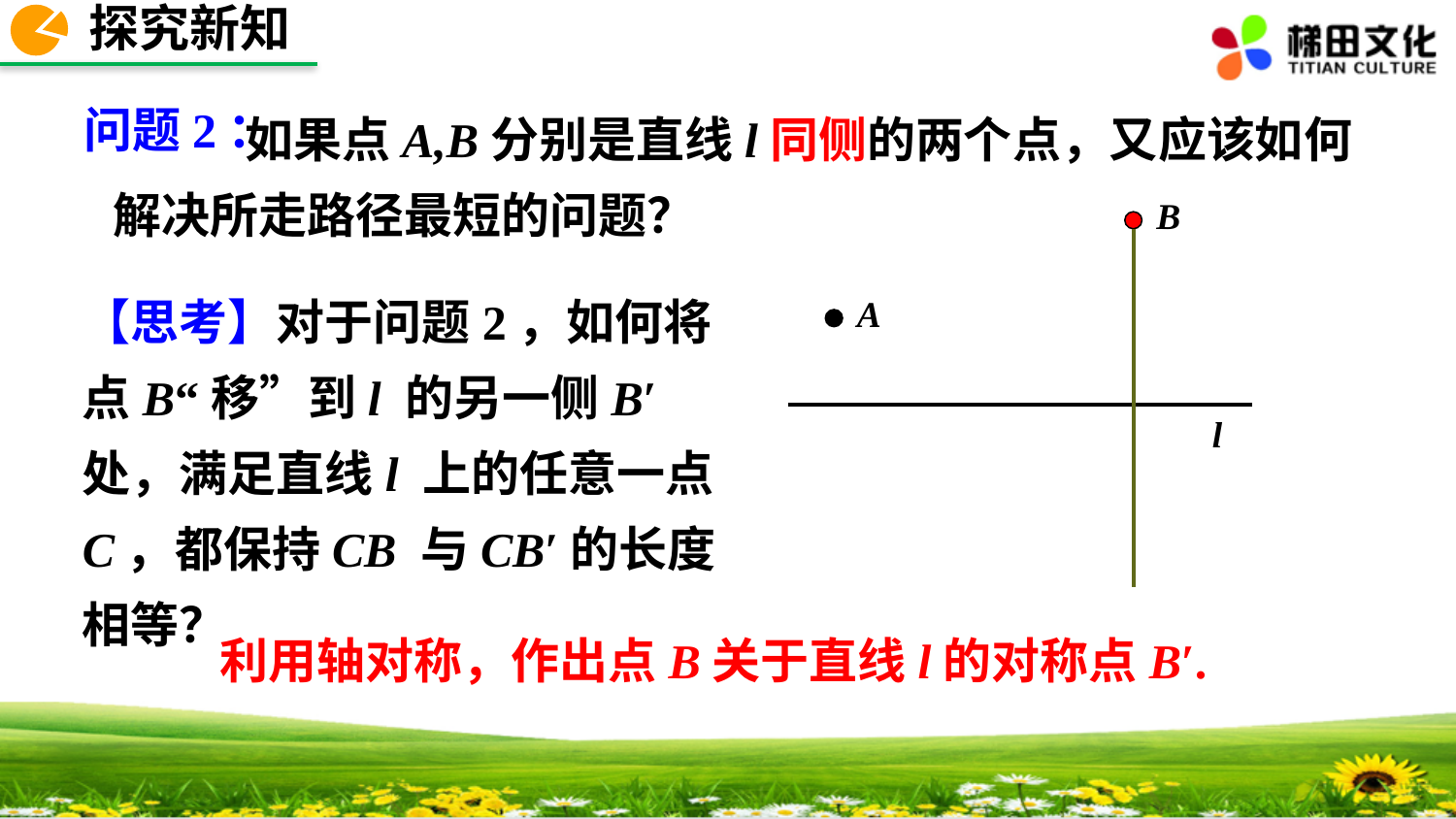

探究新知

           如果点A,B分别是直线l同侧的两个点，又应该如何解决所走路径最短的问题？
问题2：
B

【思考】对于问题2，如何将点B“移”到l 的另一侧B′处，满足直线l 上的任意一点C，都保持CB 与CB′的长度相等？
A

l
利用轴对称，作出点B关于直线l的对称点B′.